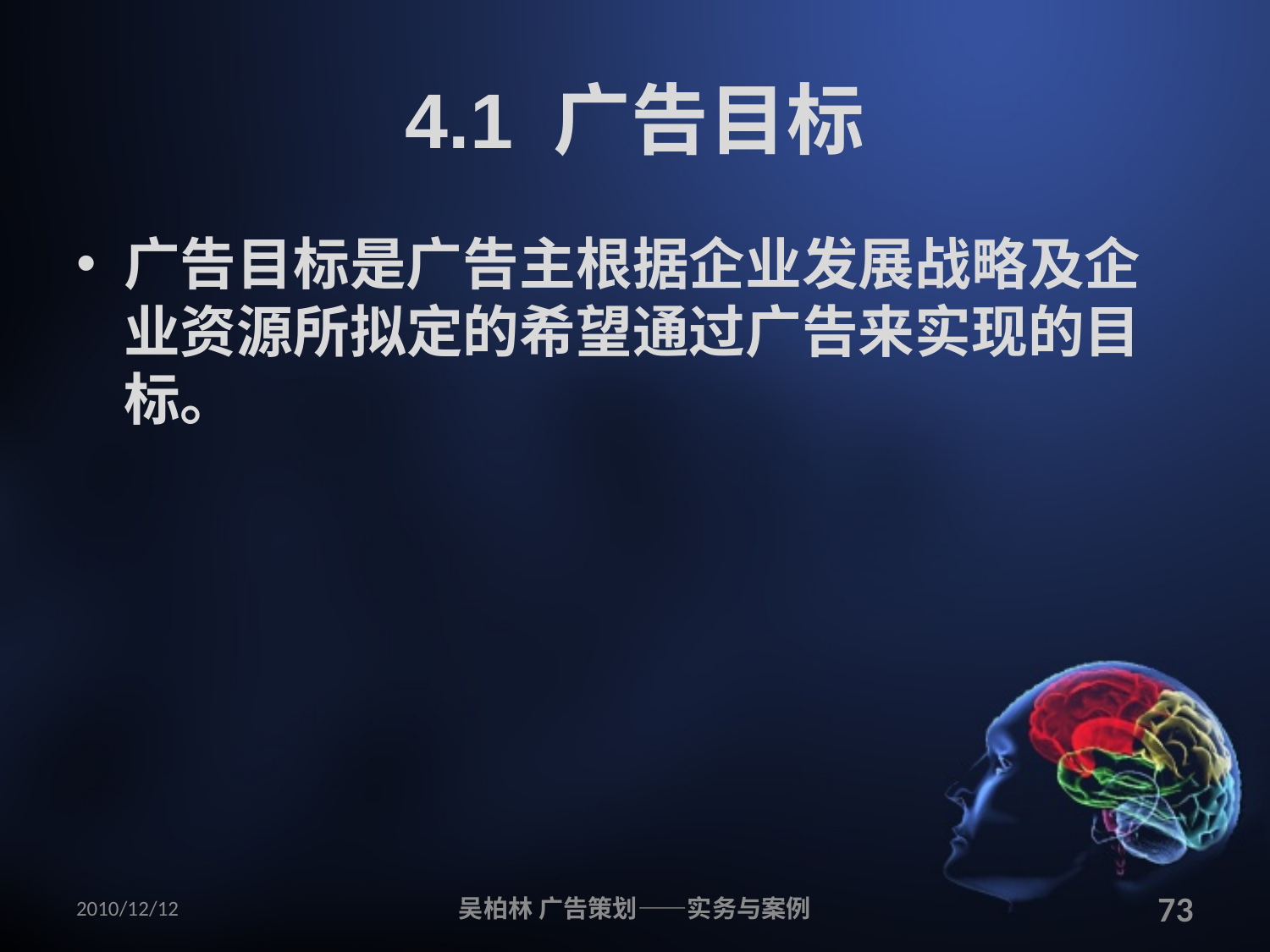

# 4.1 广告目标
广告目标是广告主根据企业发展战略及企业资源所拟定的希望通过广告来实现的目标。

2010/12/12
吴柏林 广告策划——实务与案例
73